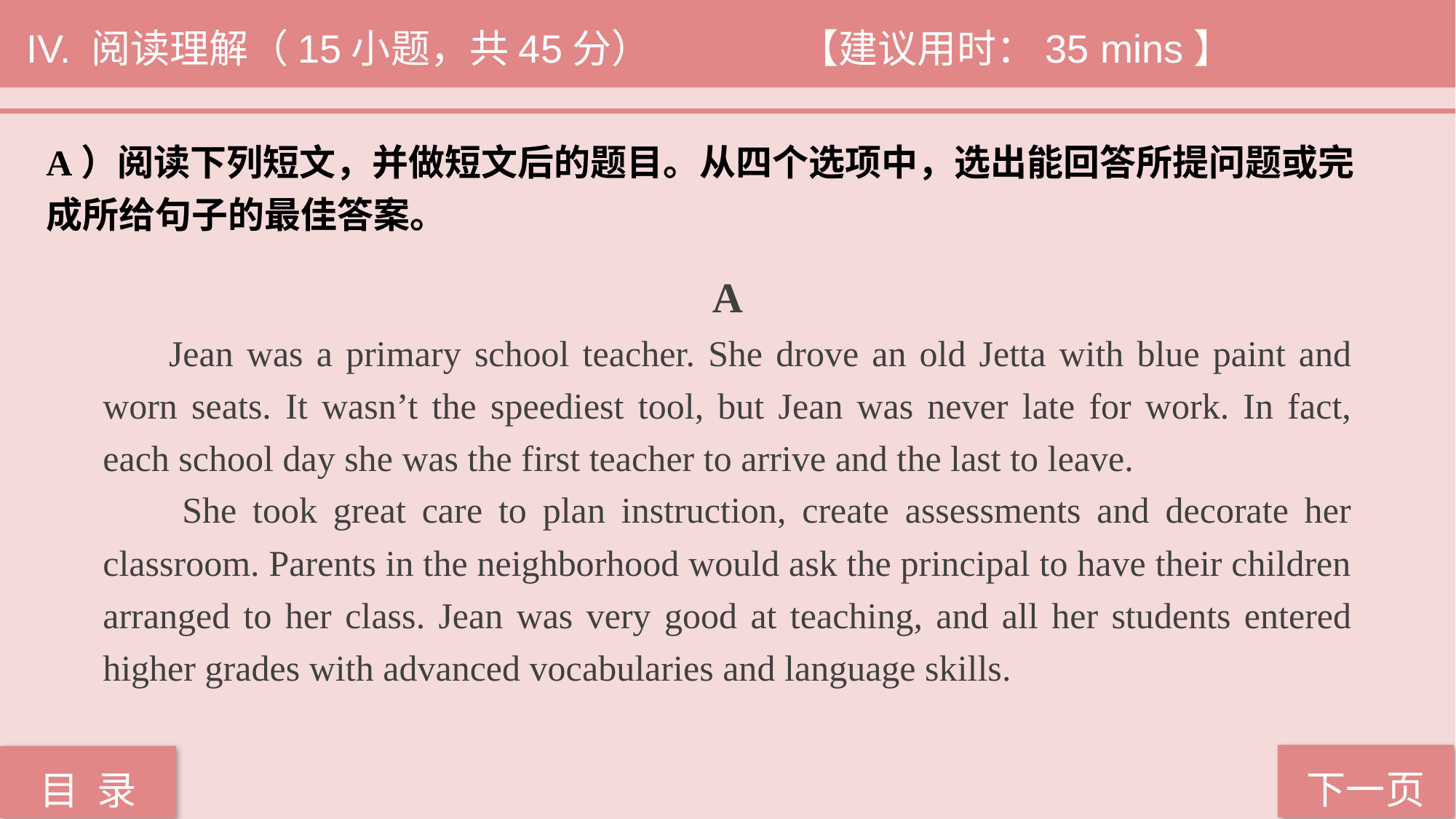

IV. 阅读理解（15小题，共45分） 		 【建议用时：35 mins】
A）阅读下列短文，并做短文后的题目。从四个选项中，选出能回答所提问题或完
成所给句子的最佳答案。
                                                                   A
     Jean was a primary school teacher. She drove an old Jetta with blue paint and worn seats. It wasn’t the speediest tool, but Jean was never late for work. In fact, each school day she was the first teacher to arrive and the last to leave.
     She took great care to plan instruction, create assessments and decorate her classroom. Parents in the neighborhood would ask the principal to have their children arranged to her class. Jean was very good at teaching, and all her students entered higher grades with advanced vocabularies and language skills.